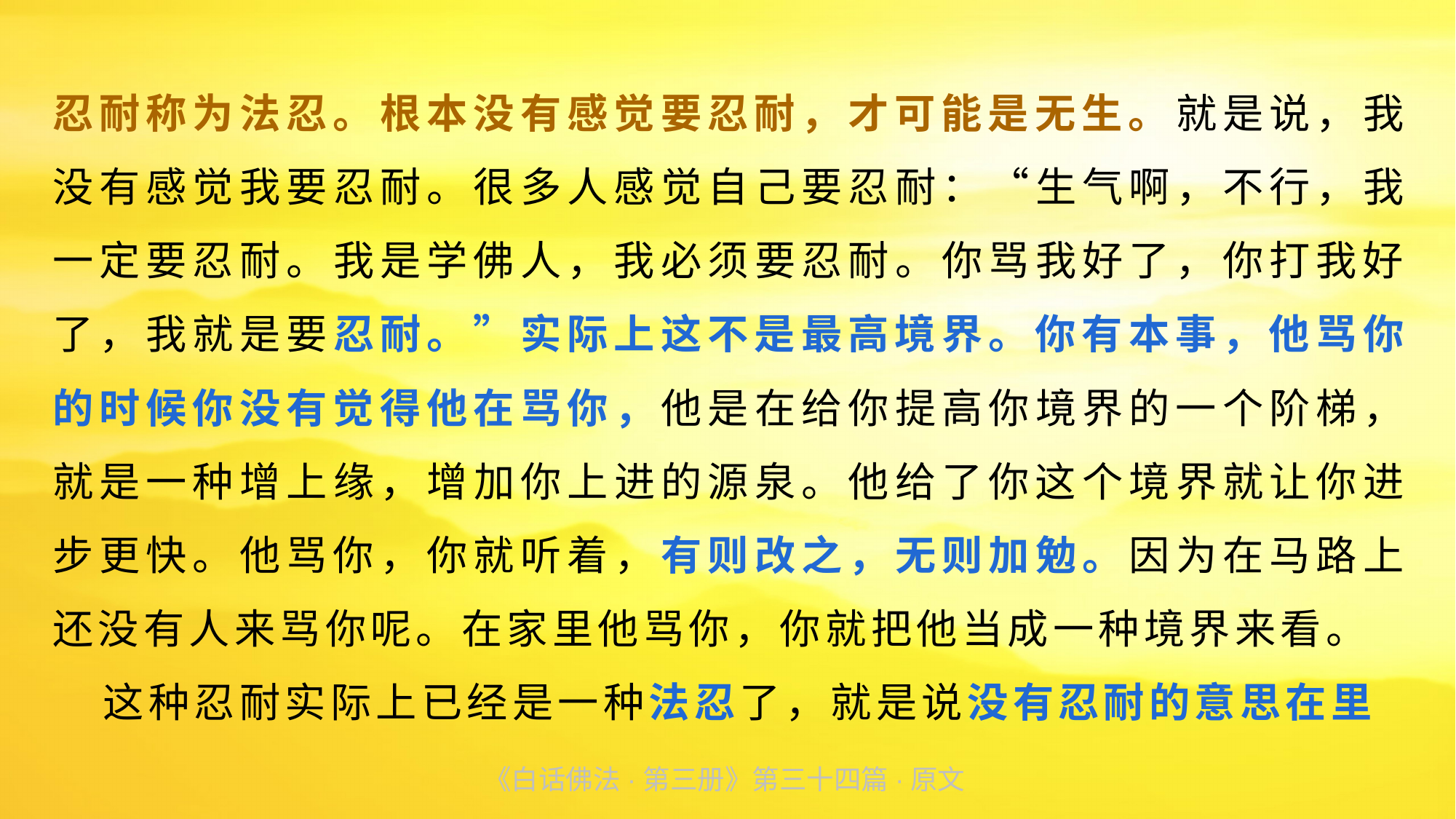

忍耐称为法忍。根本没有感觉要忍耐，才可能是无生。就是说，我没有感觉我要忍耐。很多人感觉自己要忍耐：“生气啊，不行，我一定要忍耐。我是学佛人，我必须要忍耐。你骂我好了，你打我好了，我就是要忍耐。”实际上这不是最高境界。你有本事，他骂你的时候你没有觉得他在骂你，他是在给你提高你境界的一个阶梯，就是一种增上缘，增加你上进的源泉。他给了你这个境界就让你进步更快。他骂你，你就听着，有则改之，无则加勉。因为在马路上还没有人来骂你呢。在家里他骂你，你就把他当成一种境界来看。
   这种忍耐实际上已经是一种法忍了，就是说没有忍耐的意思在里
《白话佛法·第三册》第三十四篇·原文